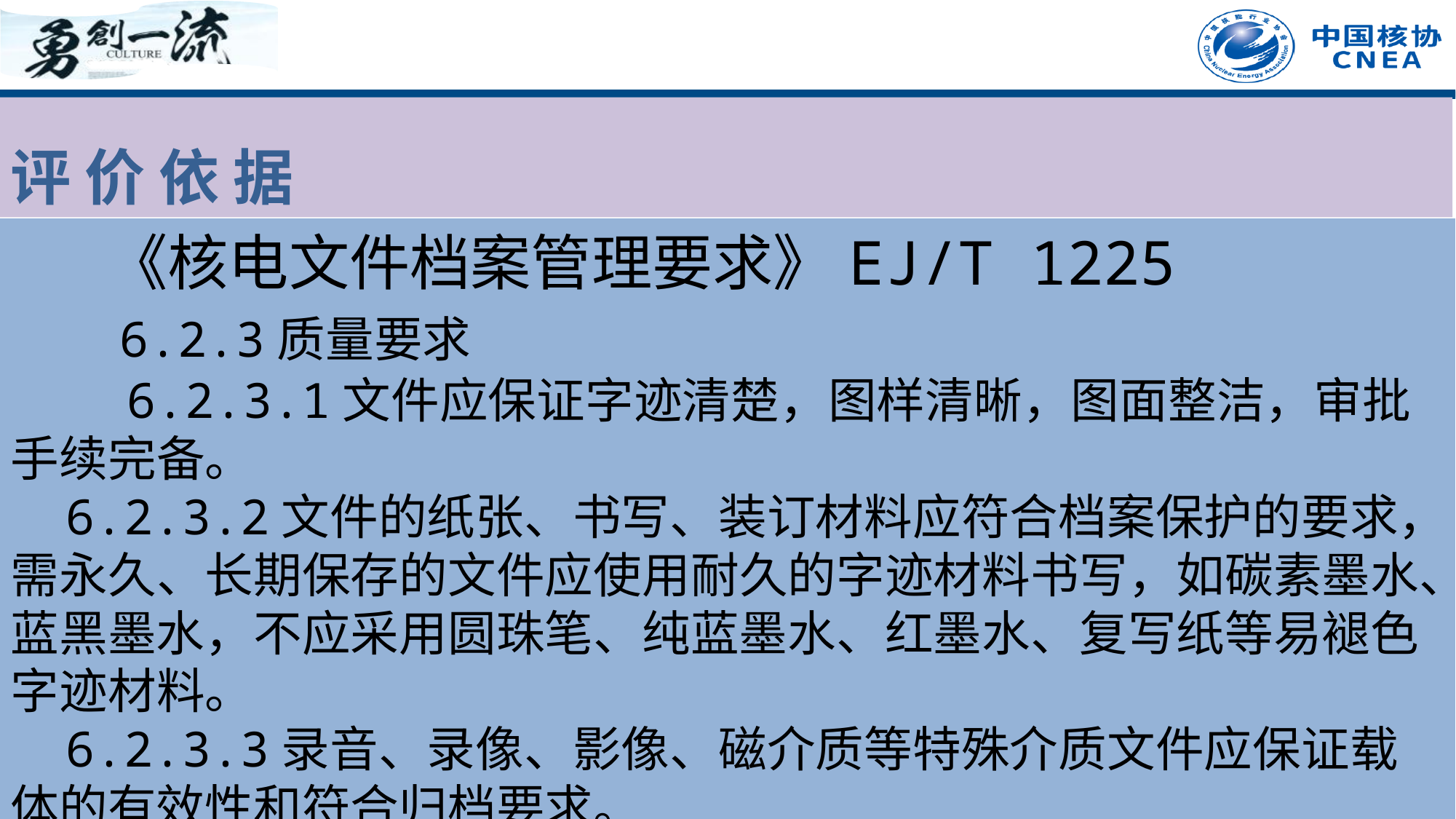

评 价 依 据
      《核电文件档案管理要求》EJ/T 1225
   6.2.3质量要求
    6.2.3.1文件应保证字迹清楚，图样清晰，图面整洁，审批手续完备。
    6.2.3.2文件的纸张、书写、装订材料应符合档案保护的要求，需永久、长期保存的文件应使用耐久的字迹材料书写，如碳素墨水、蓝黑墨水，不应采用圆珠笔、纯蓝墨水、红墨水、复写纸等易褪色字迹材料。
    6.2.3.3录音、录像、影像、磁介质等特殊介质文件应保证载体的有效性和符合归档要求。